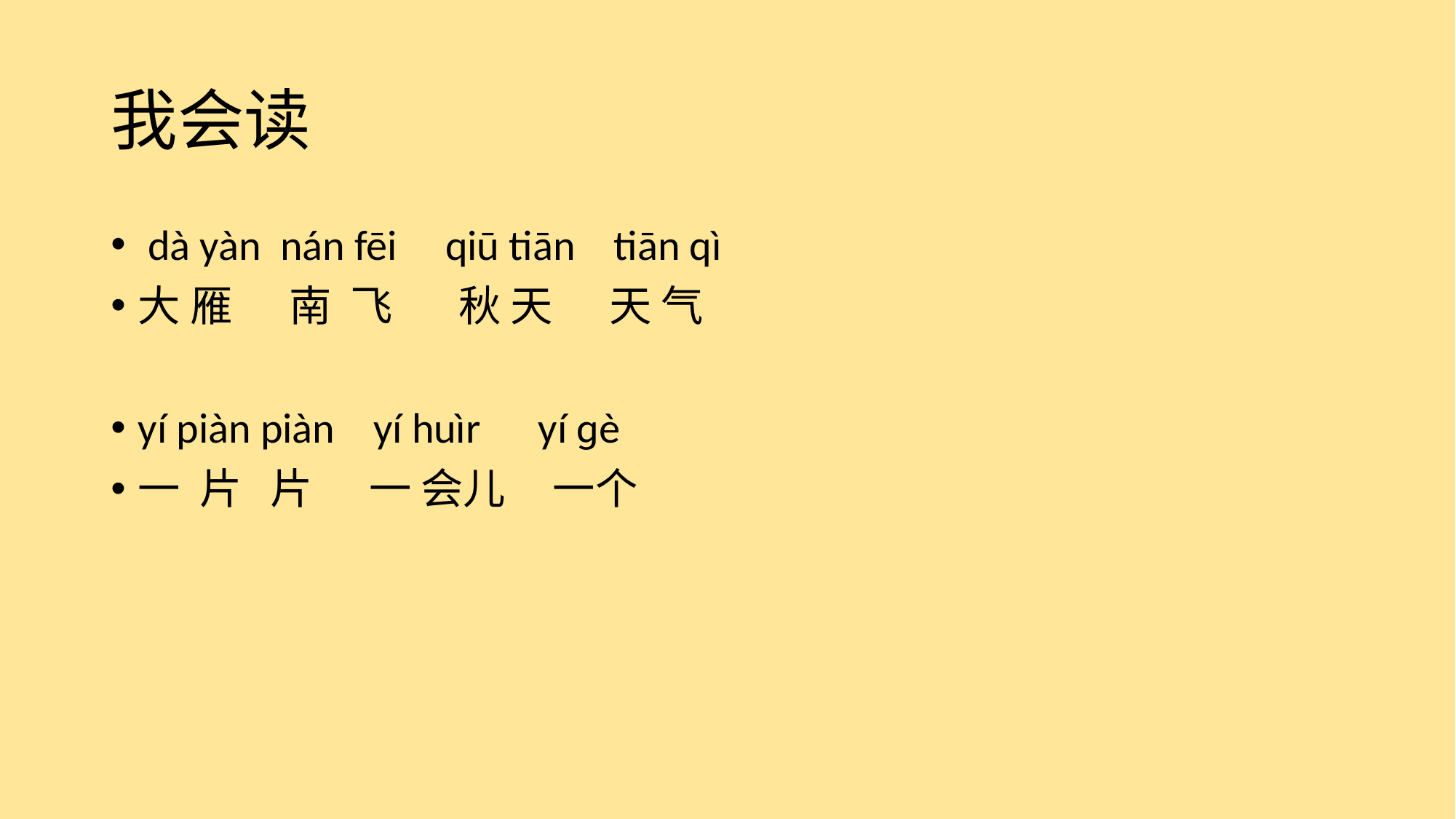

# 我会读
 dà yàn  nán fēi     qiū tiān    tiān qì
大 雁      南  飞       秋 天      天 气

yí piàn piàn    yí huìr      yí ɡè
一  片   片      一 会儿     一个